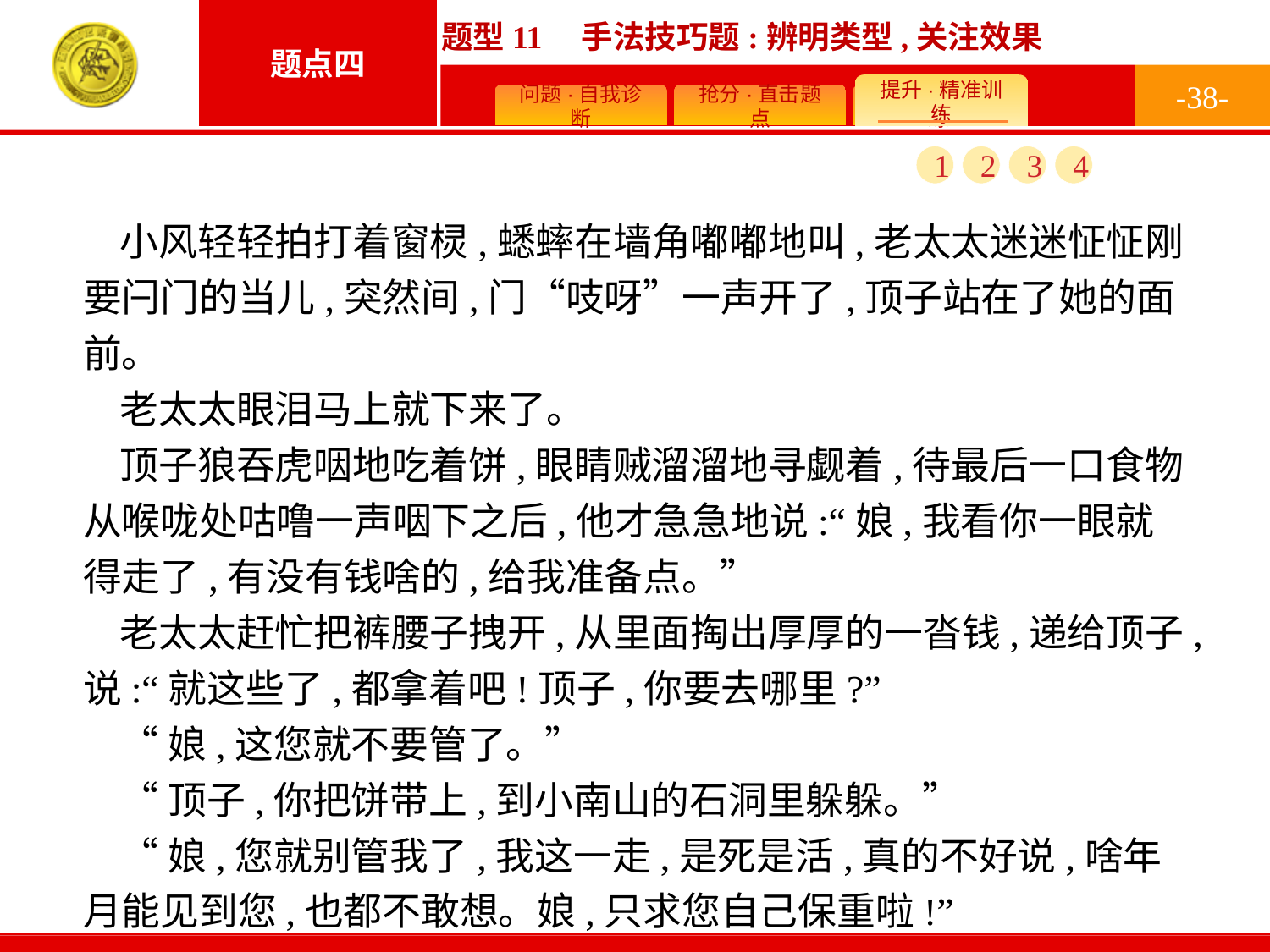

-38-
1
2
3
4
小风轻轻拍打着窗棂,蟋蟀在墙角嘟嘟地叫,老太太迷迷怔怔刚要闩门的当儿,突然间,门“吱呀”一声开了,顶子站在了她的面前。
老太太眼泪马上就下来了。
顶子狼吞虎咽地吃着饼,眼睛贼溜溜地寻觑着,待最后一口食物从喉咙处咕噜一声咽下之后,他才急急地说:“娘,我看你一眼就得走了,有没有钱啥的,给我准备点。”
老太太赶忙把裤腰子拽开,从里面掏出厚厚的一沓钱,递给顶子,说:“就这些了,都拿着吧!顶子,你要去哪里?”
“娘,这您就不要管了。”
“顶子,你把饼带上,到小南山的石洞里躲躲。”
“娘,您就别管我了,我这一走,是死是活,真的不好说,啥年月能见到您,也都不敢想。娘,只求您自己保重啦!”